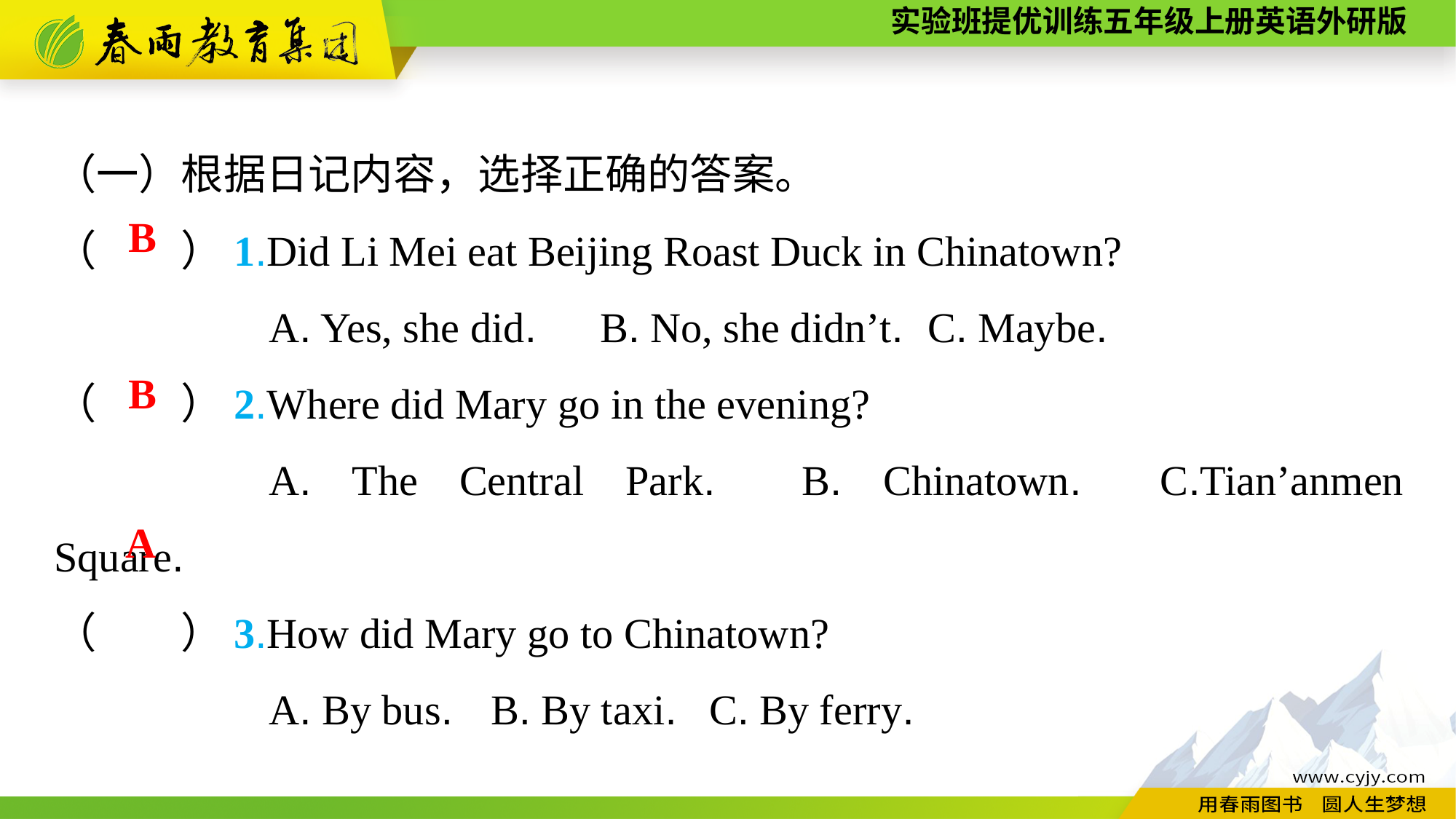

（一）根据日记内容，选择正确的答案。
（　　）1.Did Li Mei eat Beijing Roast Duck in Chinatown?
A. Yes, she did.	B. No, she didn’t.	C. Maybe.
（　　）2.Where did Mary go in the evening?
A. The Central Park.	B. Chinatown.	C.Tian’anmen Square.
（　　）3.How did Mary go to Chinatown?
A. By bus.	B. By taxi.	C. By ferry.
B
B
A